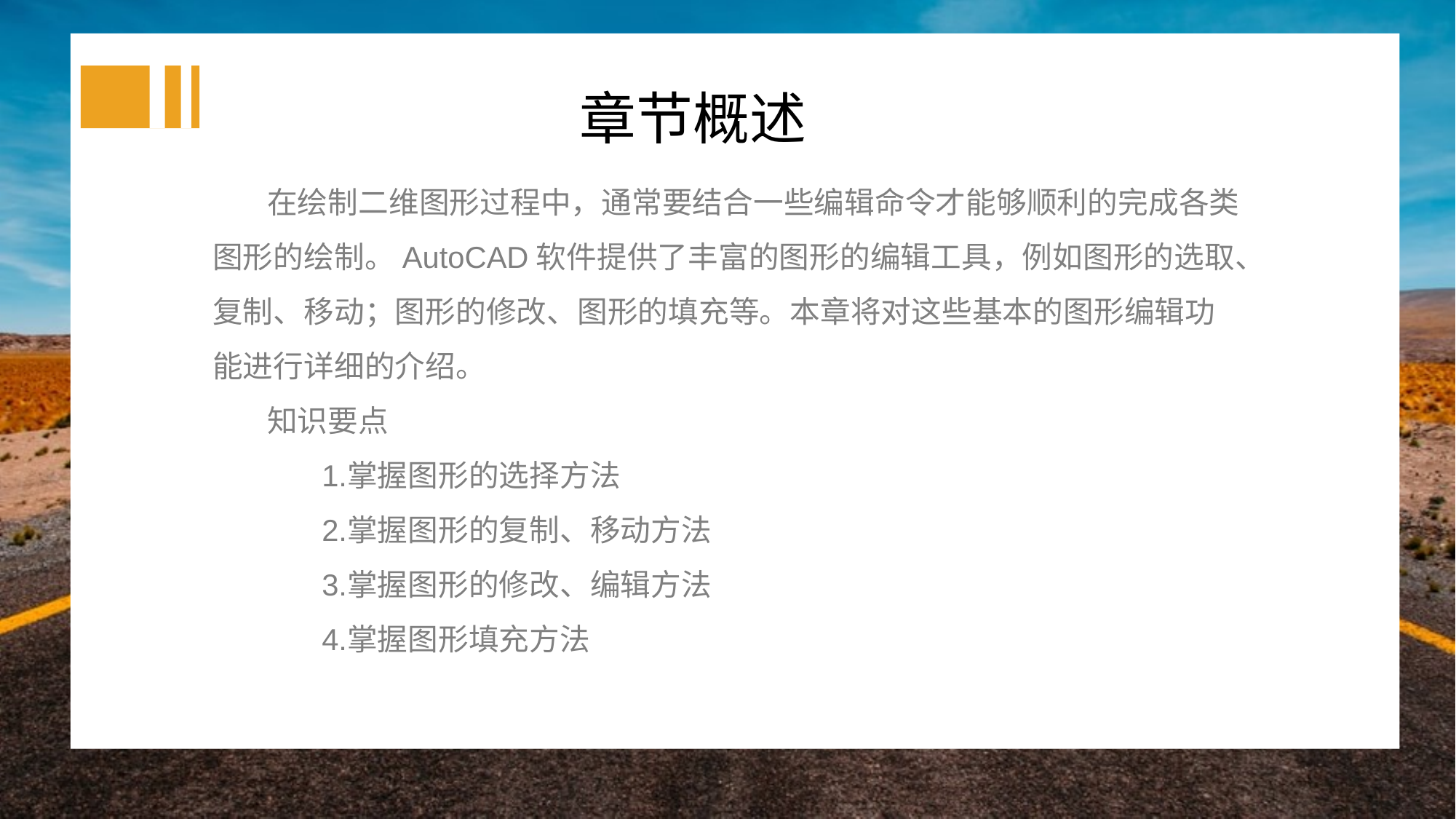

章节概述
在绘制二维图形过程中，通常要结合一些编辑命令才能够顺利的完成各类图形的绘制。AutoCAD软件提供了丰富的图形的编辑工具，例如图形的选取、复制、移动；图形的修改、图形的填充等。本章将对这些基本的图形编辑功能进行详细的介绍。
知识要点
掌握图形的选择方法
掌握图形的复制、移动方法
掌握图形的修改、编辑方法
掌握图形填充方法